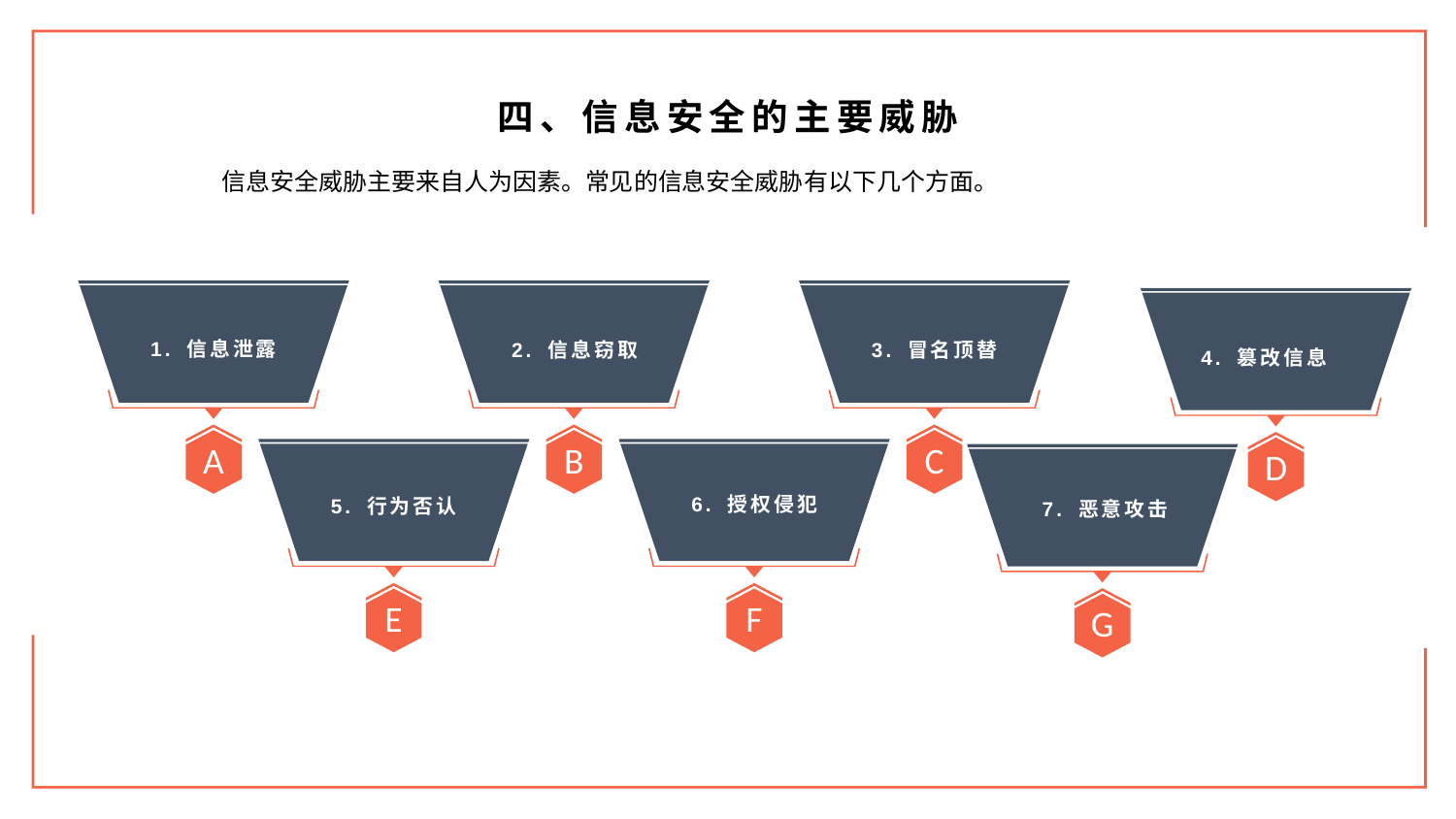

四、信息安全的主要威胁
信息安全威胁主要来自人为因素。常见的信息安全威胁有以下几个方面。

A

B

C

D
1. 信息泄露
2. 信息窃取
3. 冒名顶替
4. 篡改信息

E

F

G
6. 授权侵犯
5. 行为否认
7. 恶意攻击